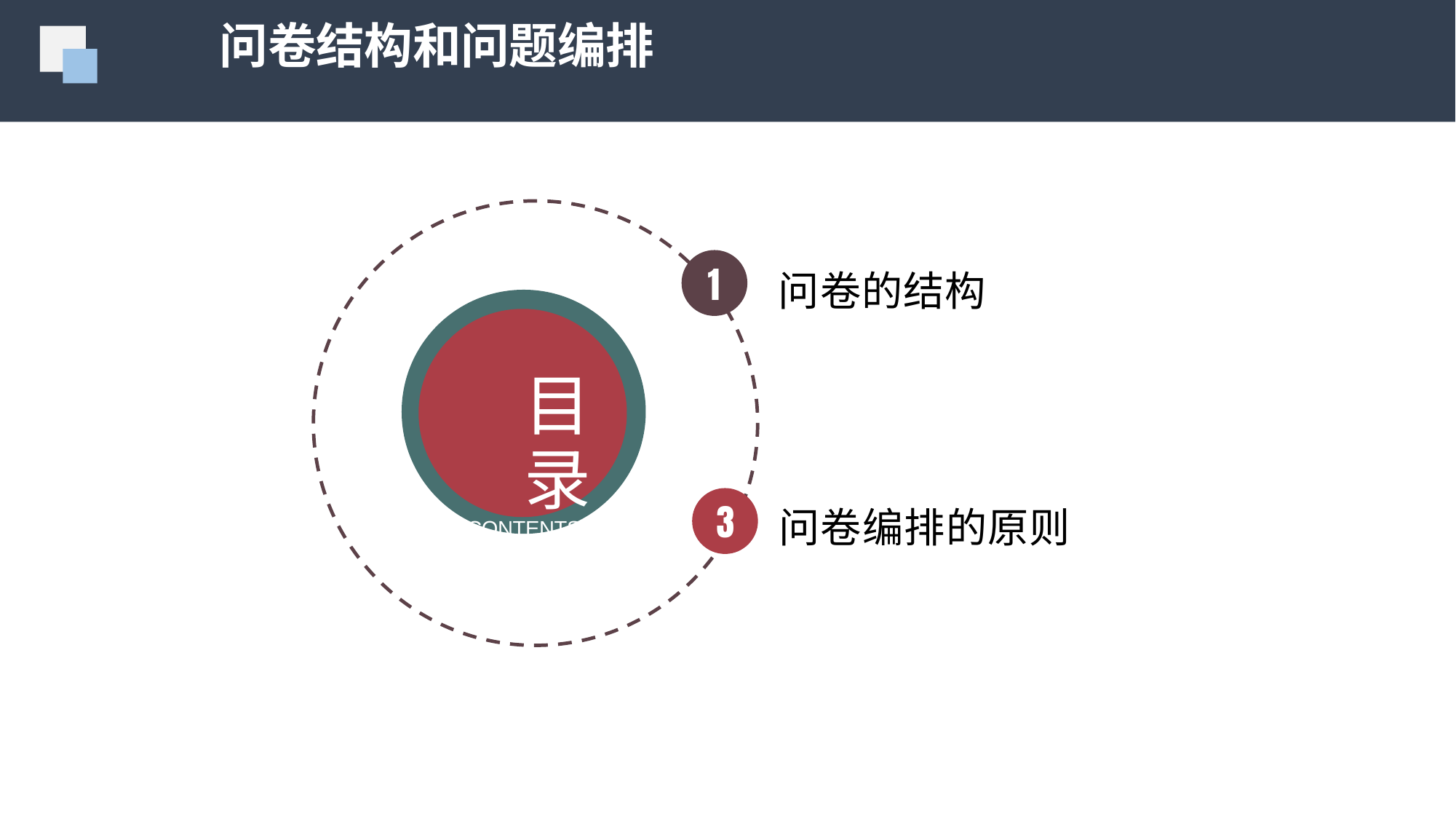

问卷结构和问题编排

1

问卷的结构

问卷编排的原则

目录
CONTENTS

3